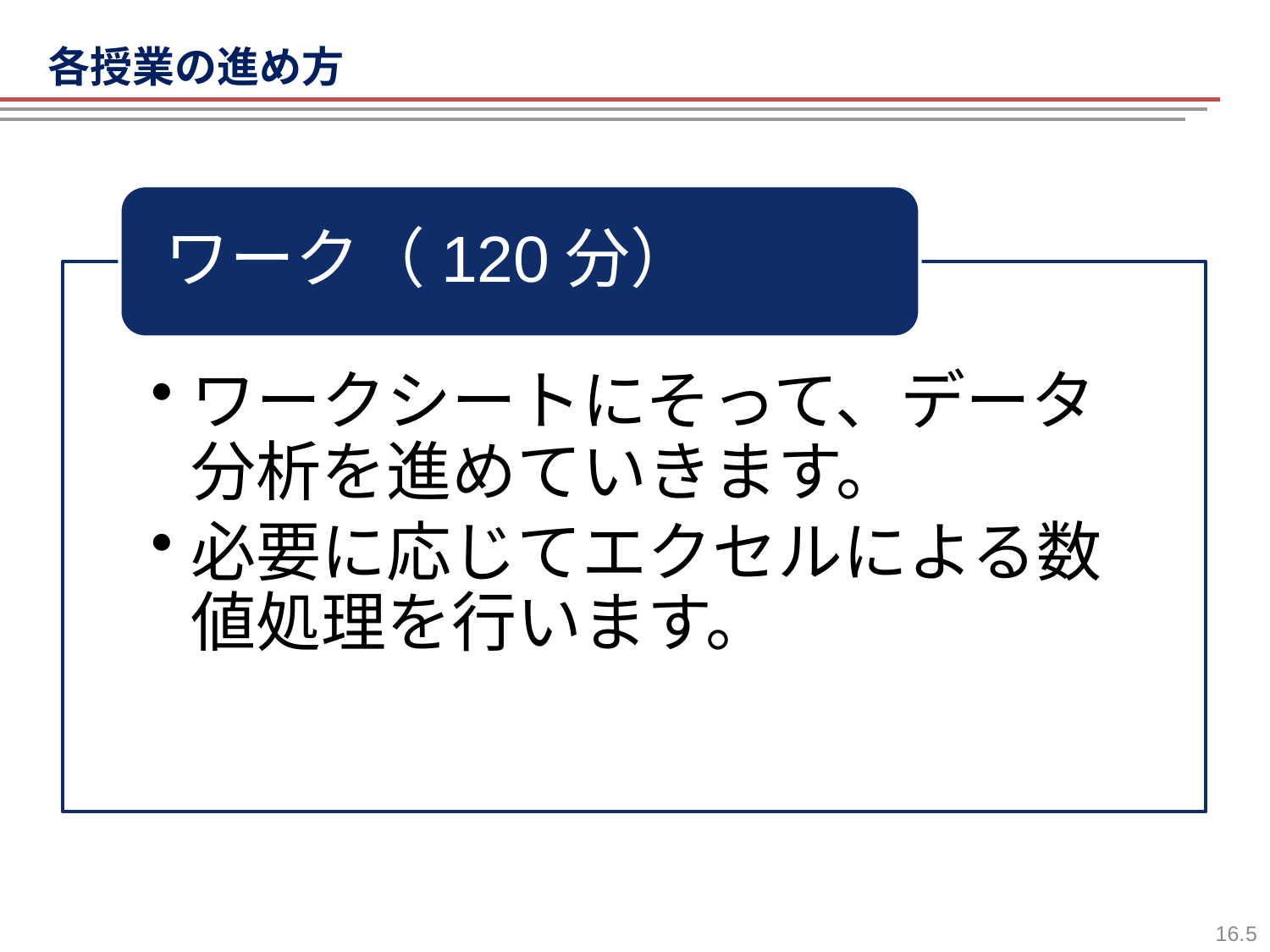

各授業の進め方
# 各授業の進め方

ワークシートにそって、データ分析を進めていきます。
必要に応じてエクセルによる数値処理を行います。
ワーク（120分）
5